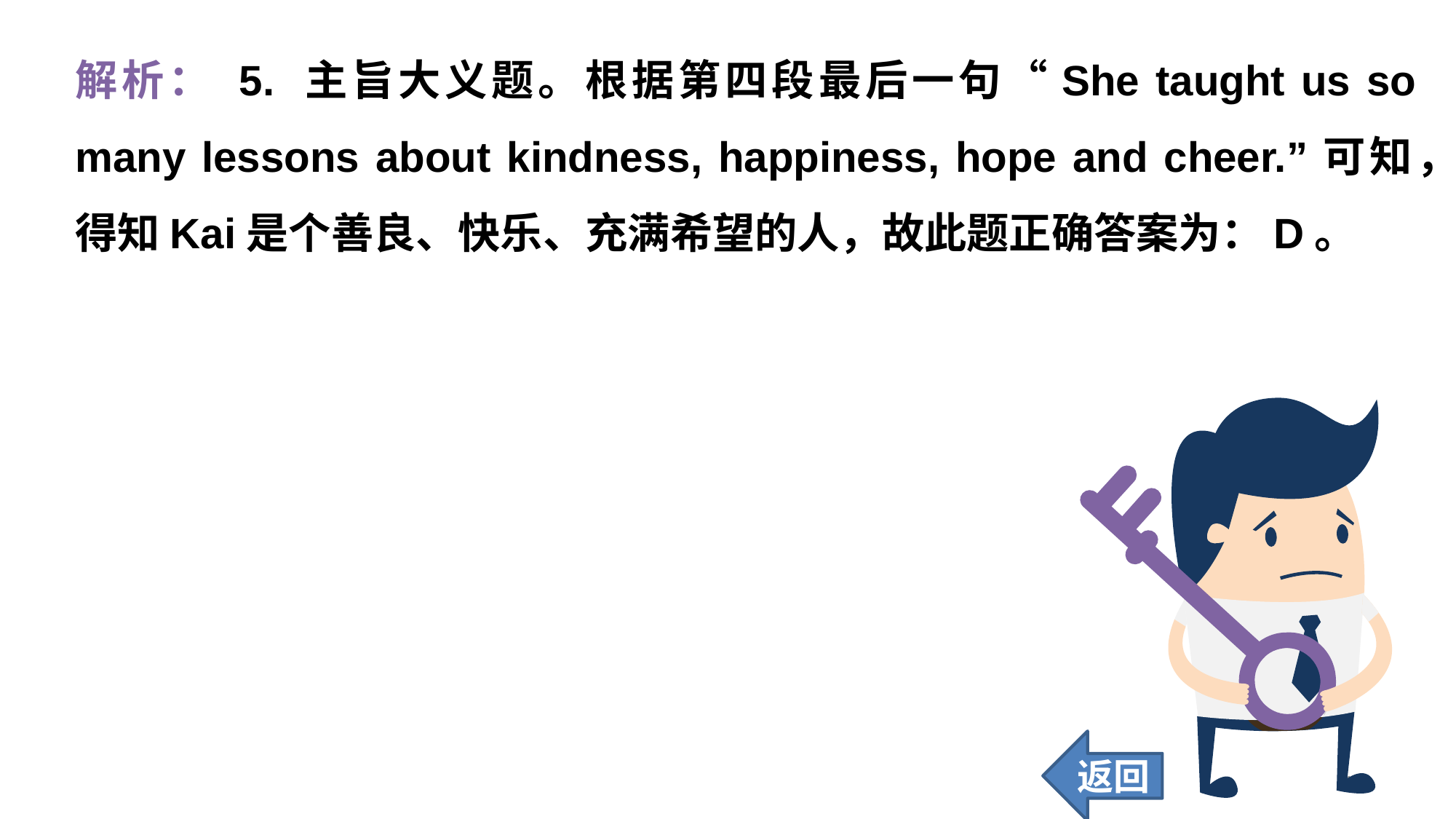

解析： 5. 主旨大义题。根据第四段最后一句“She taught us so many lessons about kindness, happiness, hope and cheer.”可知，得知Kai是个善良、快乐、充满希望的人，故此题正确答案为：D。

返回
194